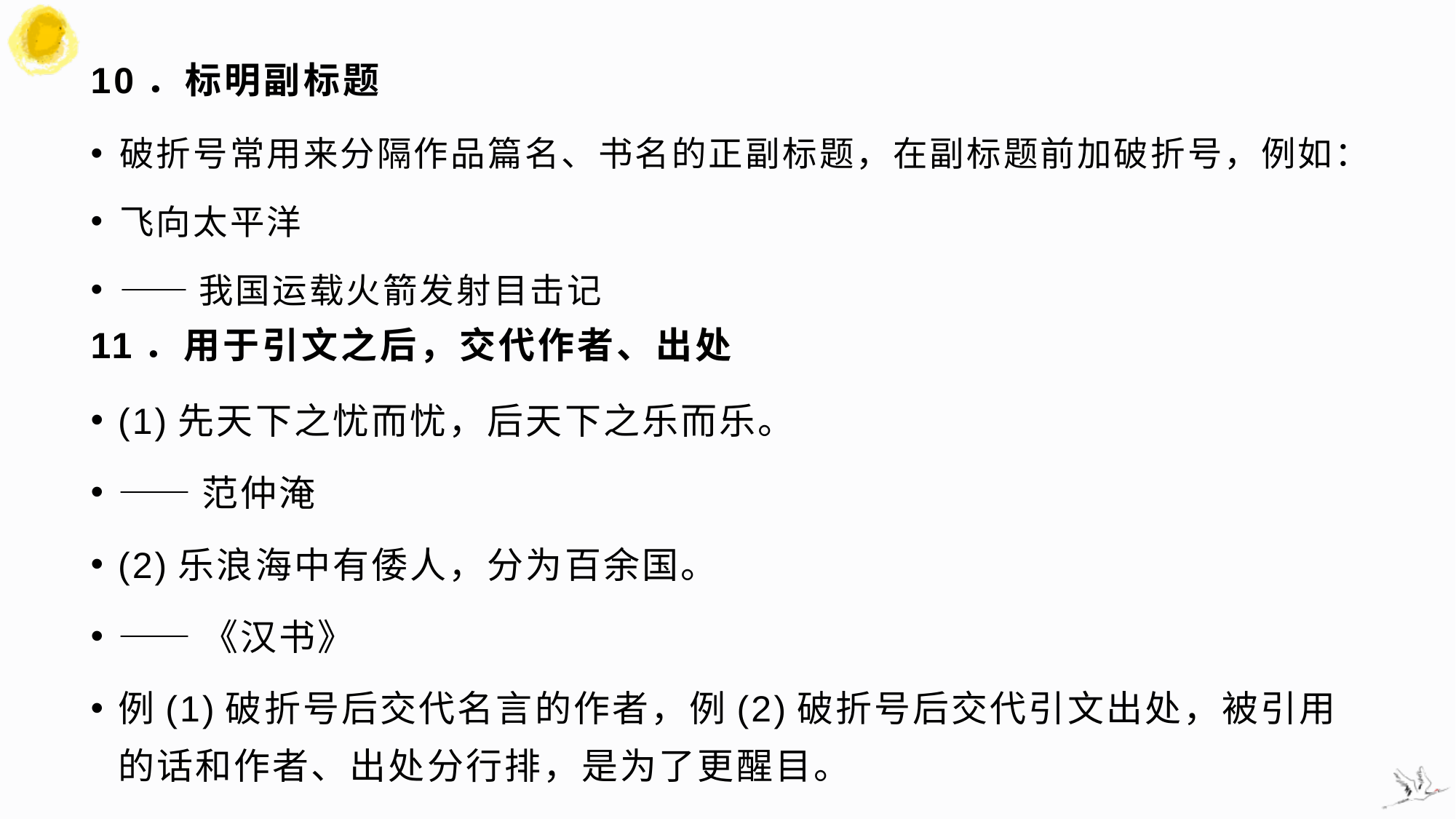

# 10．标明副标题
破折号常用来分隔作品篇名、书名的正副标题，在副标题前加破折号，例如：
飞向太平洋
——我国运载火箭发射目击记
11．用于引文之后，交代作者、出处
(1)先天下之忧而忧，后天下之乐而乐。
——范仲淹
(2)乐浪海中有倭人，分为百余国。
——《汉书》
例(1)破折号后交代名言的作者，例(2)破折号后交代引文出处，被引用的话和作者、出处分行排，是为了更醒目。